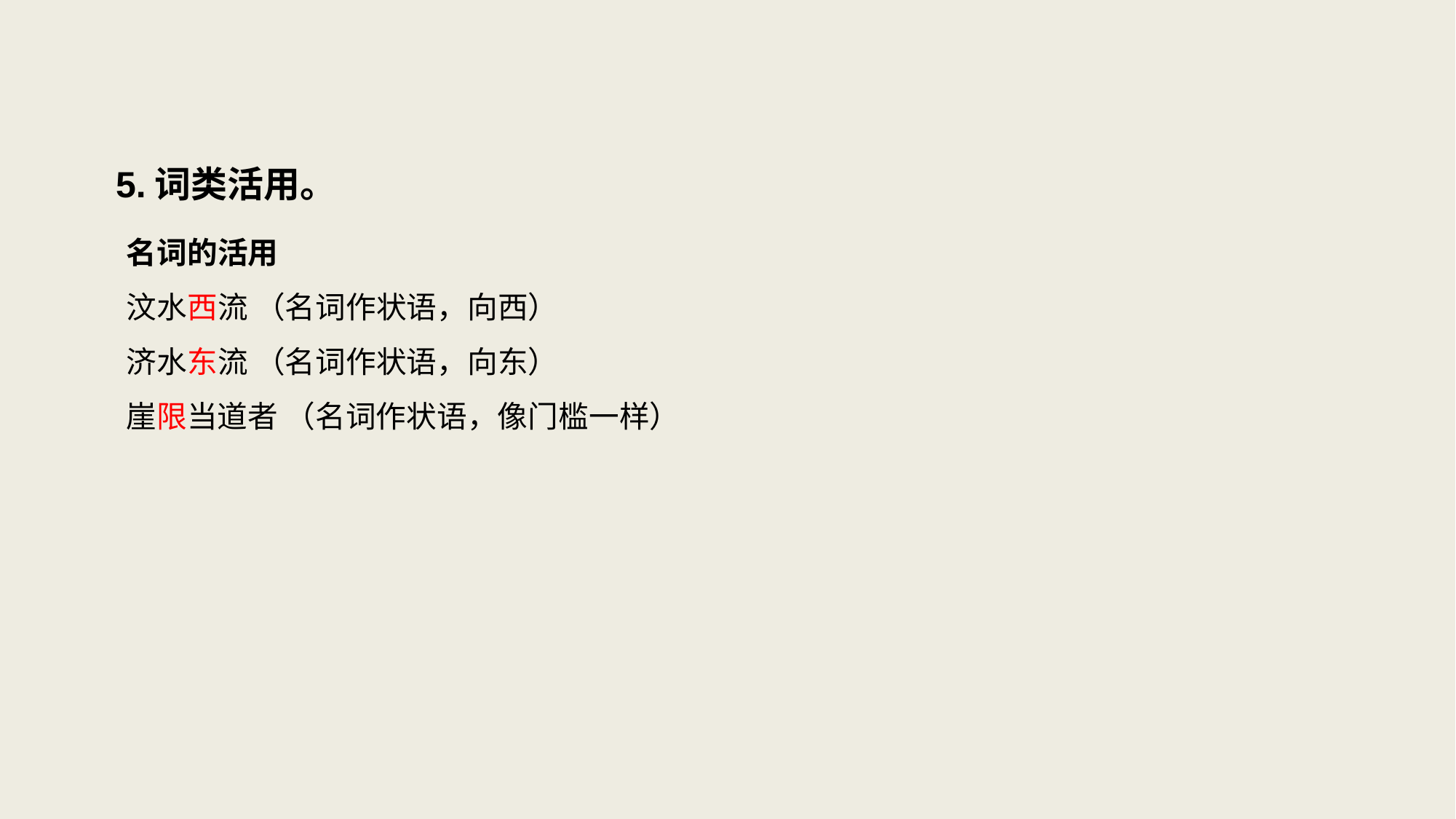

5.词类活用。
名词的活用
汶水西流 （名词作状语，向西）
济水东流 （名词作状语，向东）
崖限当道者 （名词作状语，像门槛一样）